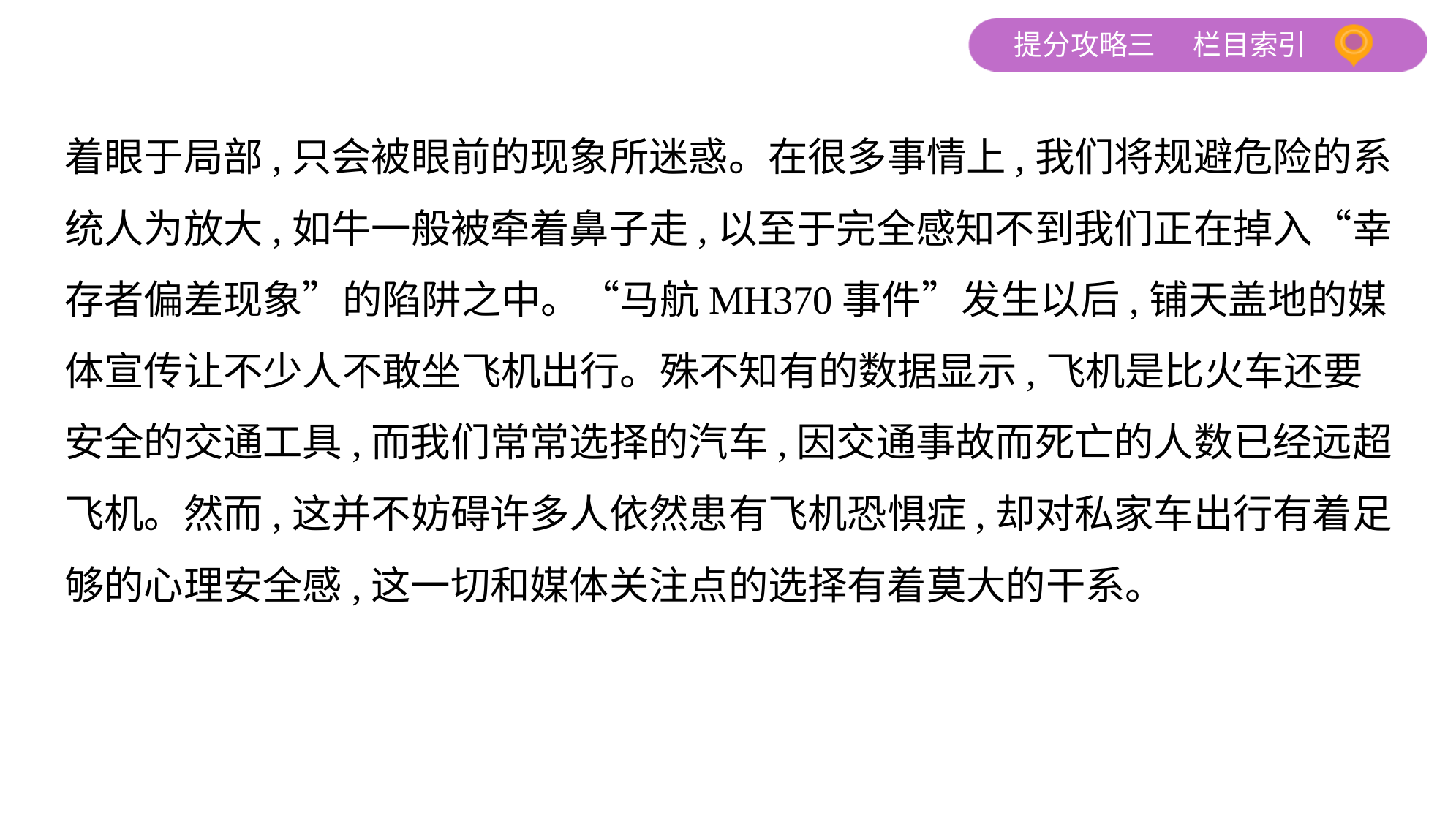

着眼于局部,只会被眼前的现象所迷惑。在很多事情上,我们将规避危险的系
统人为放大,如牛一般被牵着鼻子走,以至于完全感知不到我们正在掉入“幸
存者偏差现象”的陷阱之中。“马航MH370事件”发生以后,铺天盖地的媒
体宣传让不少人不敢坐飞机出行。殊不知有的数据显示,飞机是比火车还要
安全的交通工具,而我们常常选择的汽车,因交通事故而死亡的人数已经远超
飞机。然而,这并不妨碍许多人依然患有飞机恐惧症,却对私家车出行有着足
够的心理安全感,这一切和媒体关注点的选择有着莫大的干系。